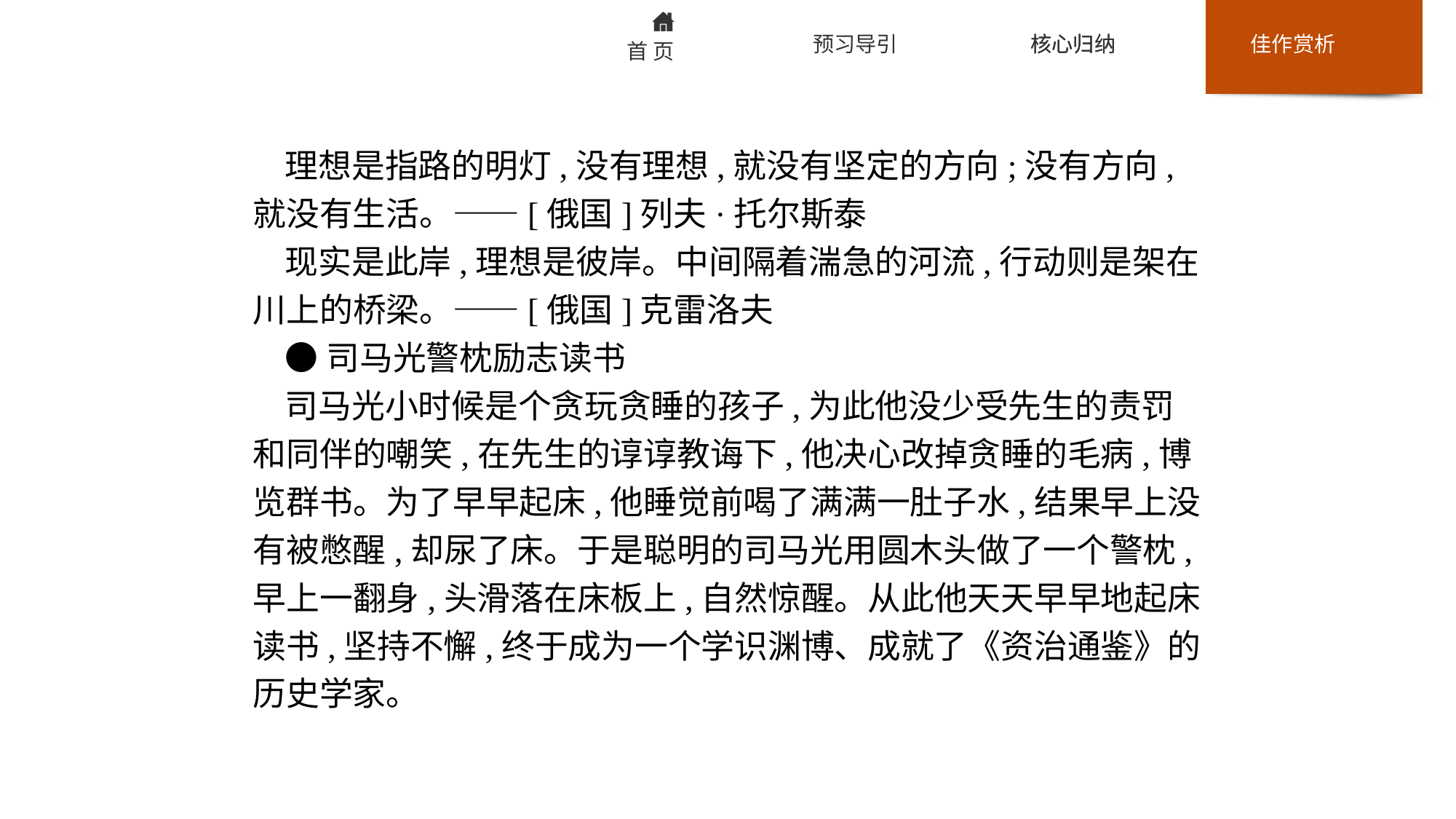

理想是指路的明灯,没有理想,就没有坚定的方向;没有方向,就没有生活。——[俄国]列夫·托尔斯泰
现实是此岸,理想是彼岸。中间隔着湍急的河流,行动则是架在川上的桥梁。——[俄国]克雷洛夫
●司马光警枕励志读书
司马光小时候是个贪玩贪睡的孩子,为此他没少受先生的责罚和同伴的嘲笑,在先生的谆谆教诲下,他决心改掉贪睡的毛病,博览群书。为了早早起床,他睡觉前喝了满满一肚子水,结果早上没有被憋醒,却尿了床。于是聪明的司马光用圆木头做了一个警枕,早上一翻身,头滑落在床板上,自然惊醒。从此他天天早早地起床读书,坚持不懈,终于成为一个学识渊博、成就了《资治通鉴》的历史学家。